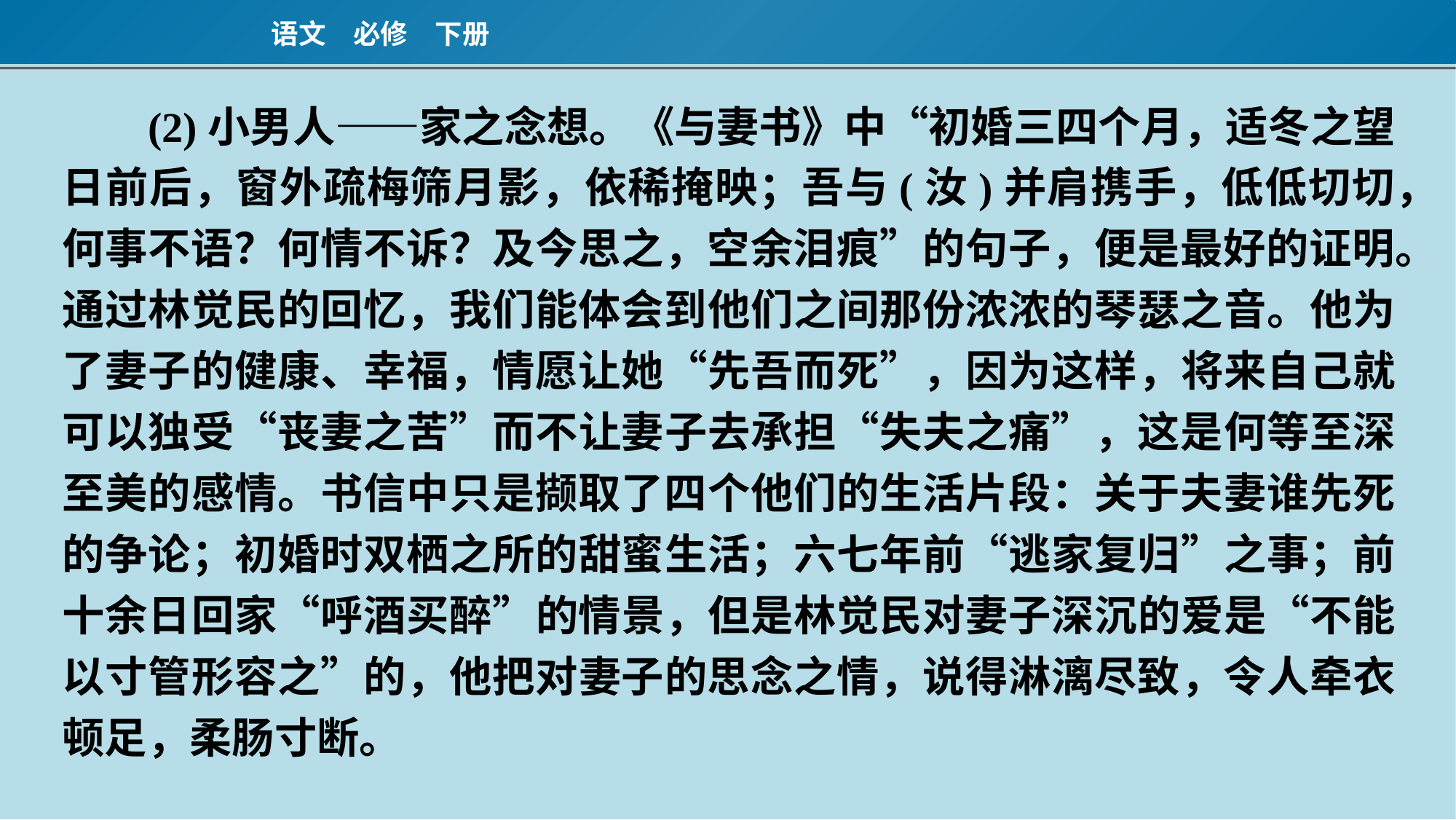

(2)小男人——家之念想。《与妻书》中“初婚三四个月，适冬之望日前后，窗外疏梅筛月影，依稀掩映；吾与(汝)并肩携手，低低切切，何事不语？何情不诉？及今思之，空余泪痕”的句子，便是最好的证明。通过林觉民的回忆，我们能体会到他们之间那份浓浓的琴瑟之音。他为了妻子的健康、幸福，情愿让她“先吾而死”，因为这样，将来自己就可以独受“丧妻之苦”而不让妻子去承担“失夫之痛”，这是何等至深至美的感情。书信中只是撷取了四个他们的生活片段：关于夫妻谁先死的争论；初婚时双栖之所的甜蜜生活；六七年前“逃家复归”之事；前十余日回家“呼酒买醉”的情景，但是林觉民对妻子深沉的爱是“不能以寸管形容之”的，他把对妻子的思念之情，说得淋漓尽致，令人牵衣顿足，柔肠寸断。